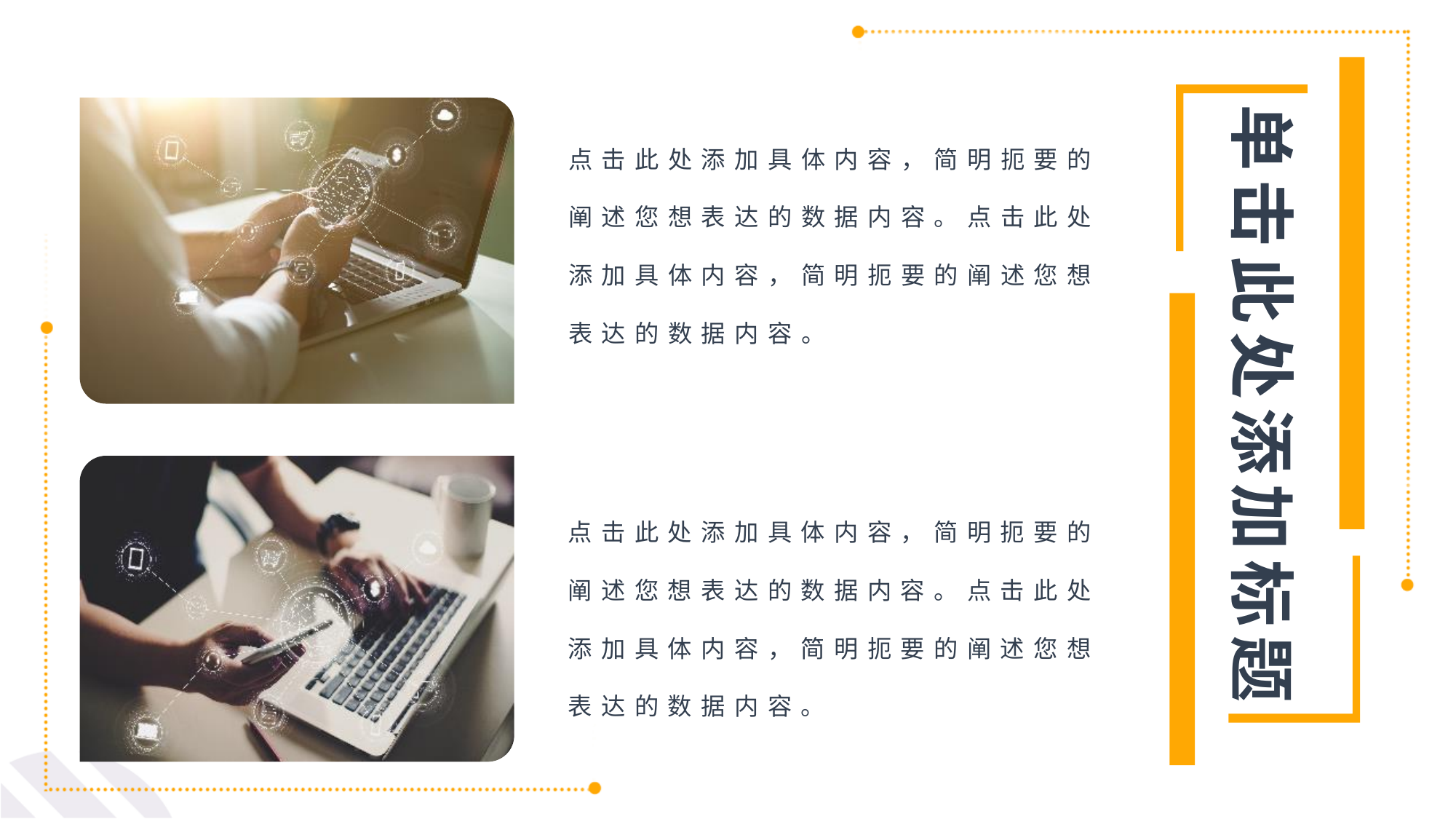

PPT下载 http://www.1ppt.com/xiazai/

单击此处添加标题

点击此处添加具体内容，简明扼要的阐述您想表达的数据内容。点击此处添加具体内容，简明扼要的阐述您想表达的数据内容。

点击此处添加具体内容，简明扼要的阐述您想表达的数据内容。点击此处添加具体内容，简明扼要的阐述您想表达的数据内容。